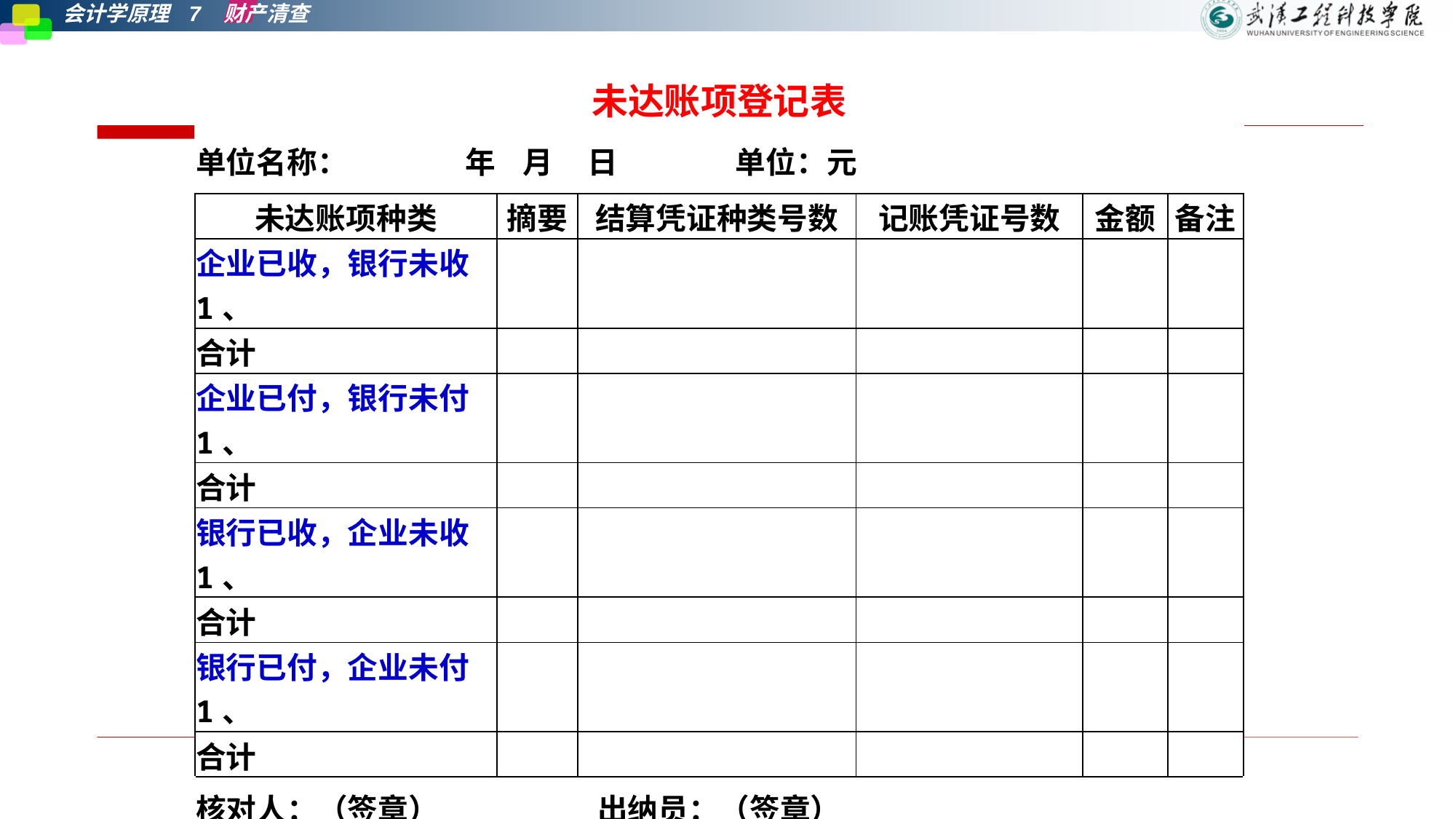

| 未达账项登记表 |  |  |  |  |  |
| --- | --- | --- | --- | --- | --- |
| 单位名称： 年 月 日 单位：元 |  |  |  |  |  |
| 未达账项种类 | 摘要 | 结算凭证种类号数 | 记账凭证号数 | 金额 | 备注 |
| 企业已收，银行未收 1、 |  |  |  |  |  |
| 合计 |  |  |  |  |  |
| 企业已付，银行未付 1、 |  |  |  |  |  |
| 合计 |  |  |  |  |  |
| 银行已收，企业未收 1、 |  |  |  |  |  |
| 合计 |  |  |  |  |  |
| 银行已付，企业未付 1、 |  |  |  |  |  |
| 合计 |  |  |  |  |  |
| 核对人：（签章） 出纳员：（签章） |  |  |  |  |  |